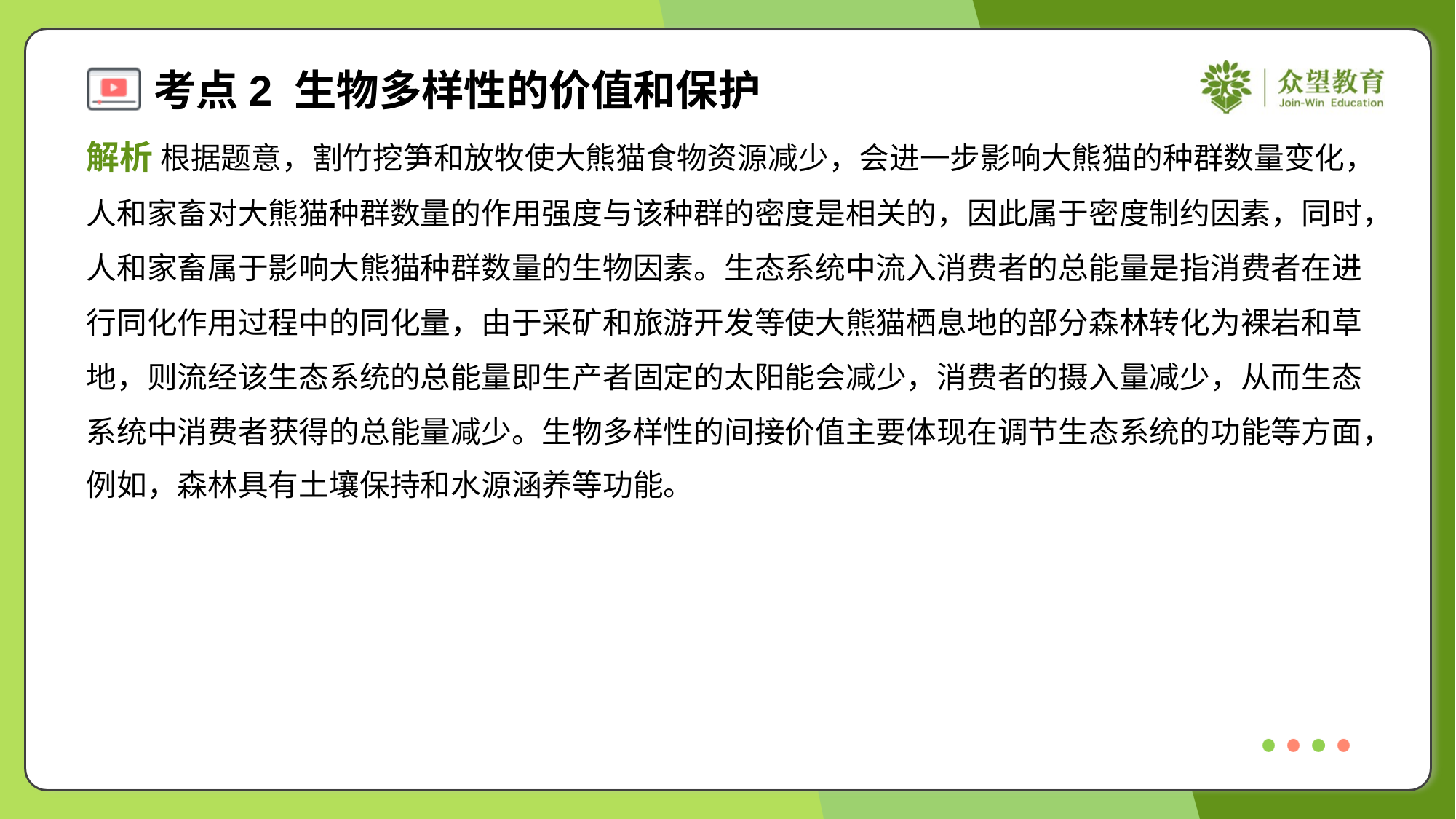

解析 根据题意，割竹挖笋和放牧使大熊猫食物资源减少，会进一步影响大熊猫的种群数量变化，
人和家畜对大熊猫种群数量的作用强度与该种群的密度是相关的，因此属于密度制约因素，同时，
人和家畜属于影响大熊猫种群数量的生物因素。生态系统中流入消费者的总能量是指消费者在进
行同化作用过程中的同化量，由于采矿和旅游开发等使大熊猫栖息地的部分森林转化为裸岩和草
地，则流经该生态系统的总能量即生产者固定的太阳能会减少，消费者的摄入量减少，从而生态
系统中消费者获得的总能量减少。生物多样性的间接价值主要体现在调节生态系统的功能等方面，
例如，森林具有土壤保持和水源涵养等功能。